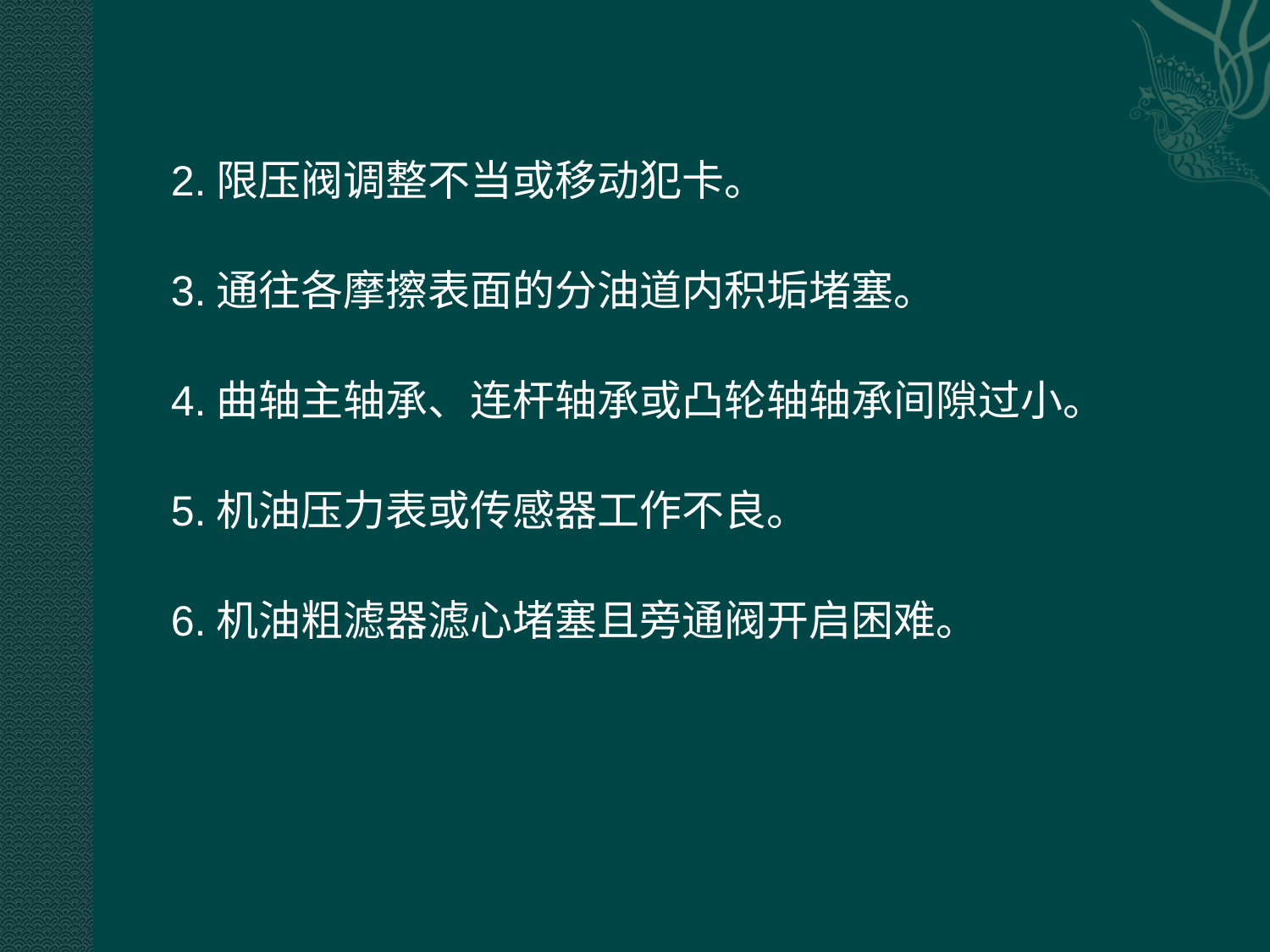

2.限压阀调整不当或移动犯卡。
3.通往各摩擦表面的分油道内积垢堵塞。
4.曲轴主轴承、连杆轴承或凸轮轴轴承间隙过小。
5.机油压力表或传感器工作不良。
6.机油粗滤器滤心堵塞且旁通阀开启困难。